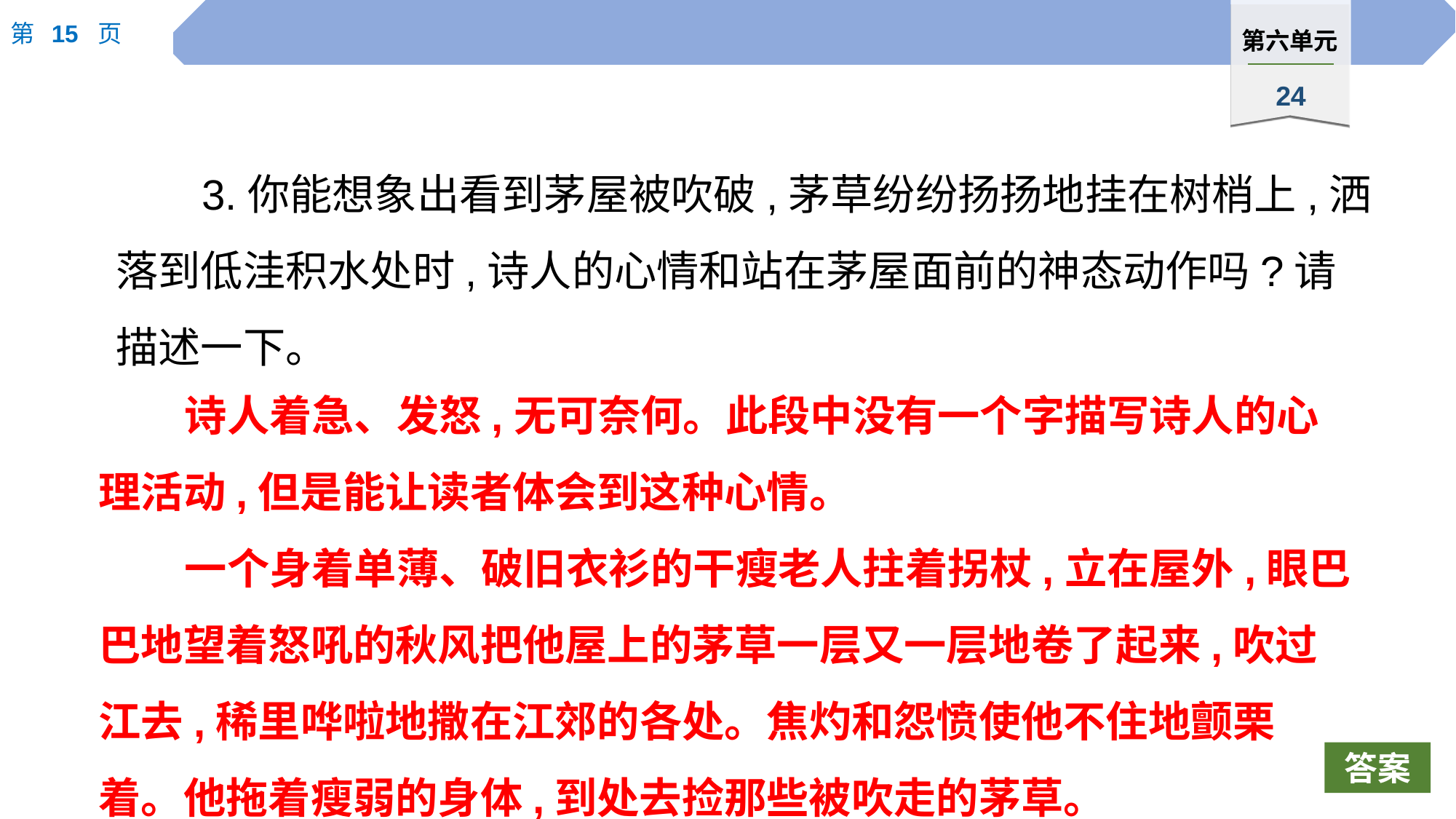

3.你能想象出看到茅屋被吹破,茅草纷纷扬扬地挂在树梢上,洒落到低洼积水处时,诗人的心情和站在茅屋面前的神态动作吗?请描述一下。
诗人着急、发怒,无可奈何。此段中没有一个字描写诗人的心理活动,但是能让读者体会到这种心情。
一个身着单薄、破旧衣衫的干瘦老人拄着拐杖,立在屋外,眼巴巴地望着怒吼的秋风把他屋上的茅草一层又一层地卷了起来,吹过江去,稀里哗啦地撒在江郊的各处。焦灼和怨愤使他不住地颤栗着。他拖着瘦弱的身体,到处去捡那些被吹走的茅草。
答案